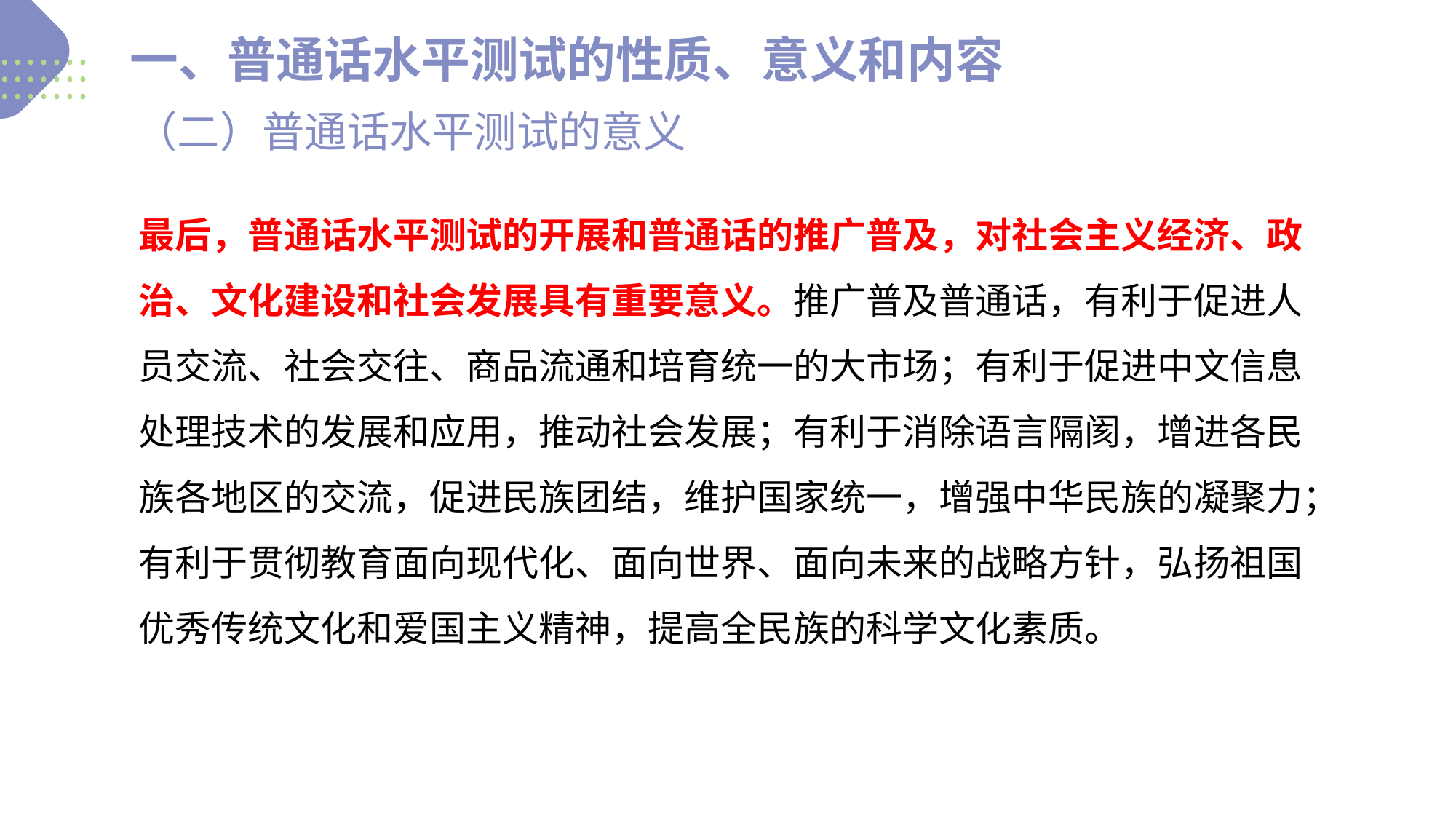

一、普通话水平测试的性质、意义和内容

（二）普通话水平测试的意义
最后，普通话水平测试的开展和普通话的推广普及，对社会主义经济、政治、文化建设和社会发展具有重要意义。推广普及普通话，有利于促进人员交流、社会交往、商品流通和培育统一的大市场；有利于促进中文信息处理技术的发展和应用，推动社会发展；有利于消除语言隔阂，增进各民族各地区的交流，促进民族团结，维护国家统一，增强中华民族的凝聚力；有利于贯彻教育面向现代化、面向世界、面向未来的战略方针，弘扬祖国优秀传统文化和爱国主义精神，提高全民族的科学文化素质。